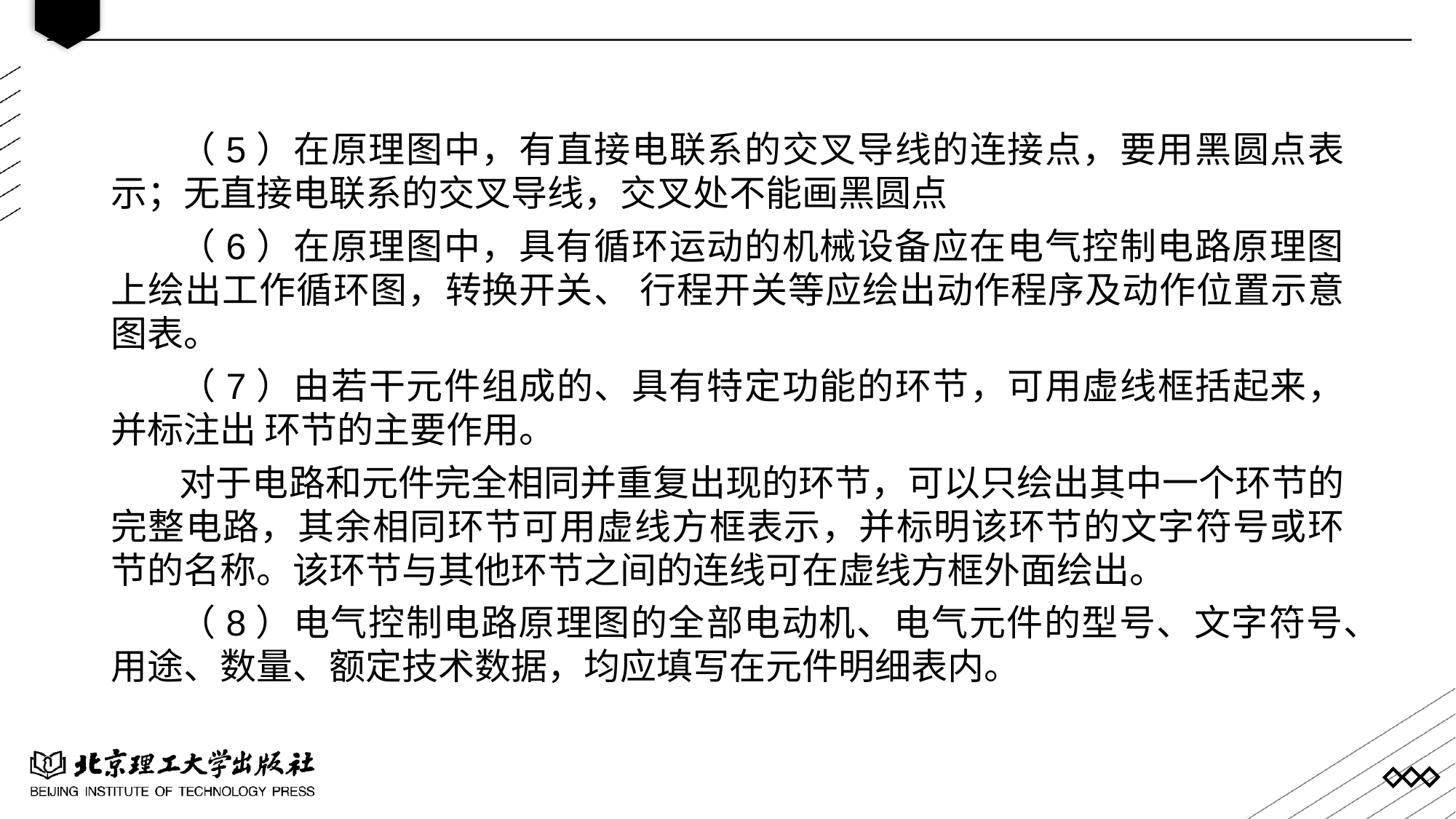

（5）在原理图中，有直接电联系的交叉导线的连接点，要用黑圆点表示；无直接电联系的交叉导线，交叉处不能画黑圆点
（6）在原理图中，具有循环运动的机械设备应在电气控制电路原理图上绘出工作循环图，转换开关、 行程开关等应绘出动作程序及动作位置示意图表。
（7）由若干元件组成的、具有特定功能的环节，可用虚线框括起来，并标注出 环节的主要作用。
对于电路和元件完全相同并重复出现的环节，可以只绘出其中一个环节的完整电路，其余相同环节可用虚线方框表示，并标明该环节的文字符号或环节的名称。该环节与其他环节之间的连线可在虚线方框外面绘出。
（8）电气控制电路原理图的全部电动机、电气元件的型号、文字符号、用途、数量、额定技术数据，均应填写在元件明细表内。